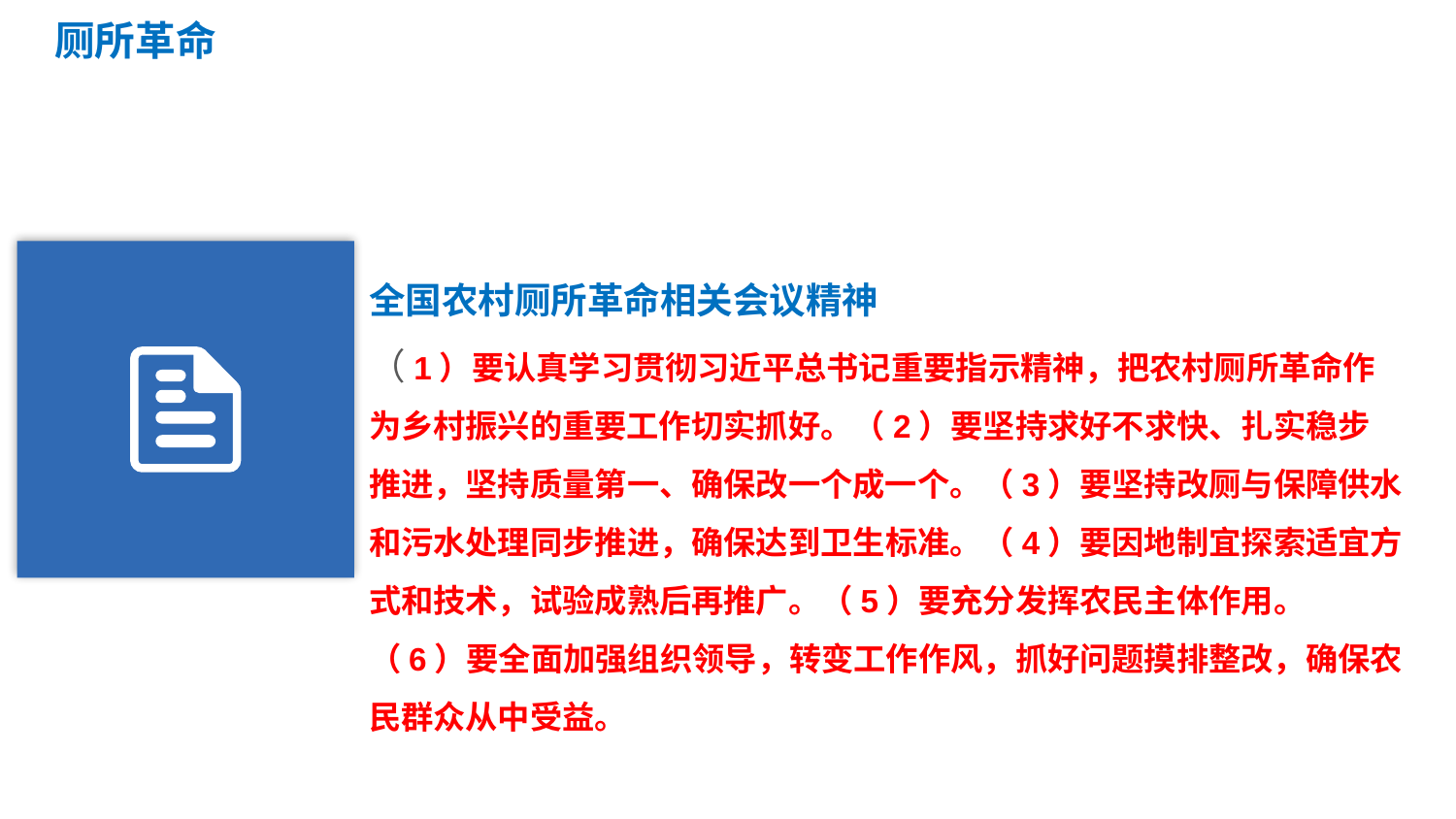

厕所革命

# 全国农村厕所革命相关会议精神 （1）要认真学习贯彻习近平总书记重要指示精神，把农村厕所革命作为乡村振兴的重要工作切实抓好。（2）要坚持求好不求快、扎实稳步推进，坚持质量第一、确保改一个成一个。（3）要坚持改厕与保障供水和污水处理同步推进，确保达到卫生标准。（4）要因地制宜探索适宜方式和技术，试验成熟后再推广。（5）要充分发挥农民主体作用。（6）要全面加强组织领导，转变工作作风，抓好问题摸排整改，确保农民群众从中受益。